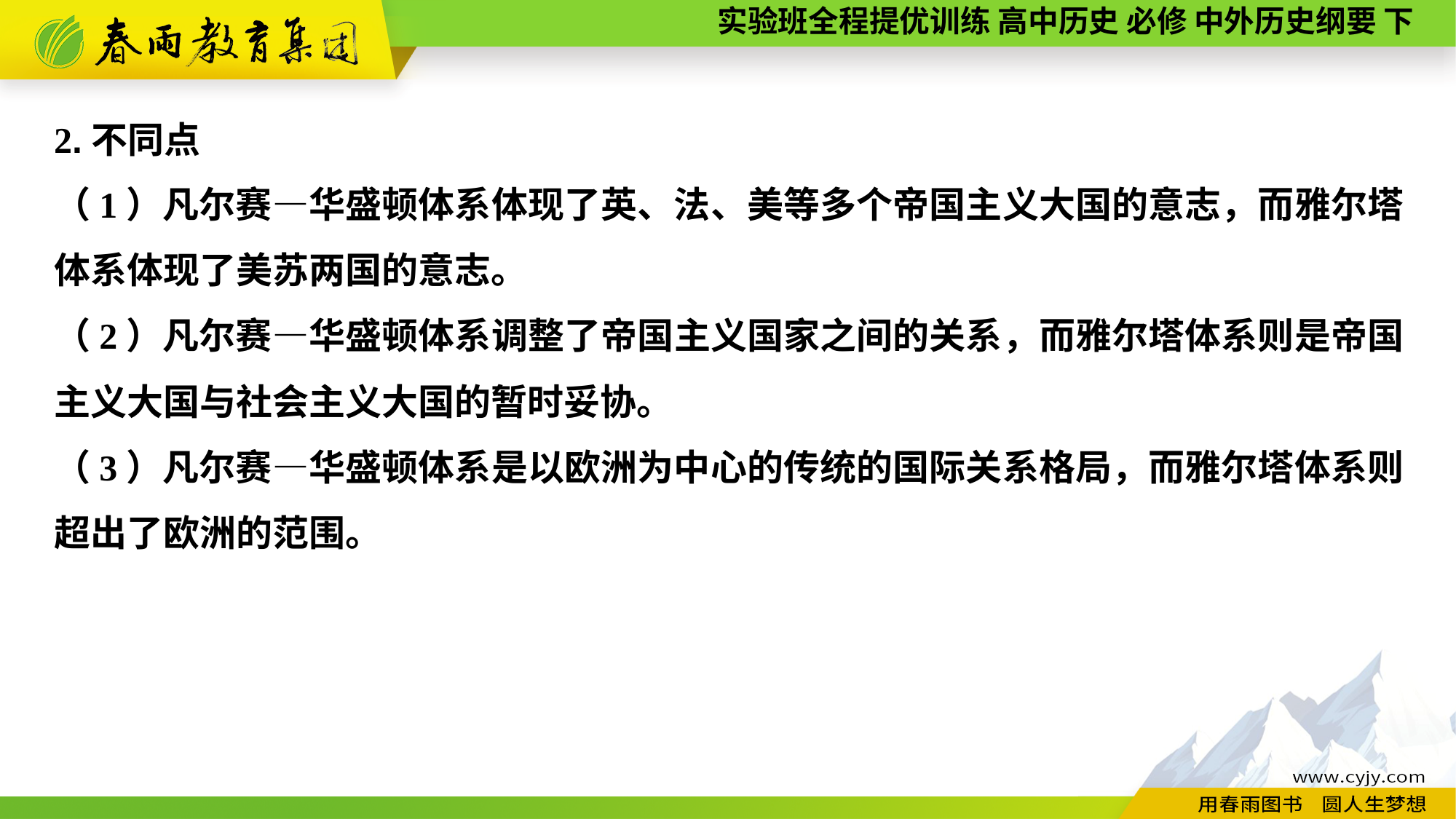

2.不同点
（1）凡尔赛—华盛顿体系体现了英、法、美等多个帝国主义大国的意志，而雅尔塔体系体现了美苏两国的意志。
（2）凡尔赛—华盛顿体系调整了帝国主义国家之间的关系，而雅尔塔体系则是帝国主义大国与社会主义大国的暂时妥协。
（3）凡尔赛—华盛顿体系是以欧洲为中心的传统的国际关系格局，而雅尔塔体系则超出了欧洲的范围。